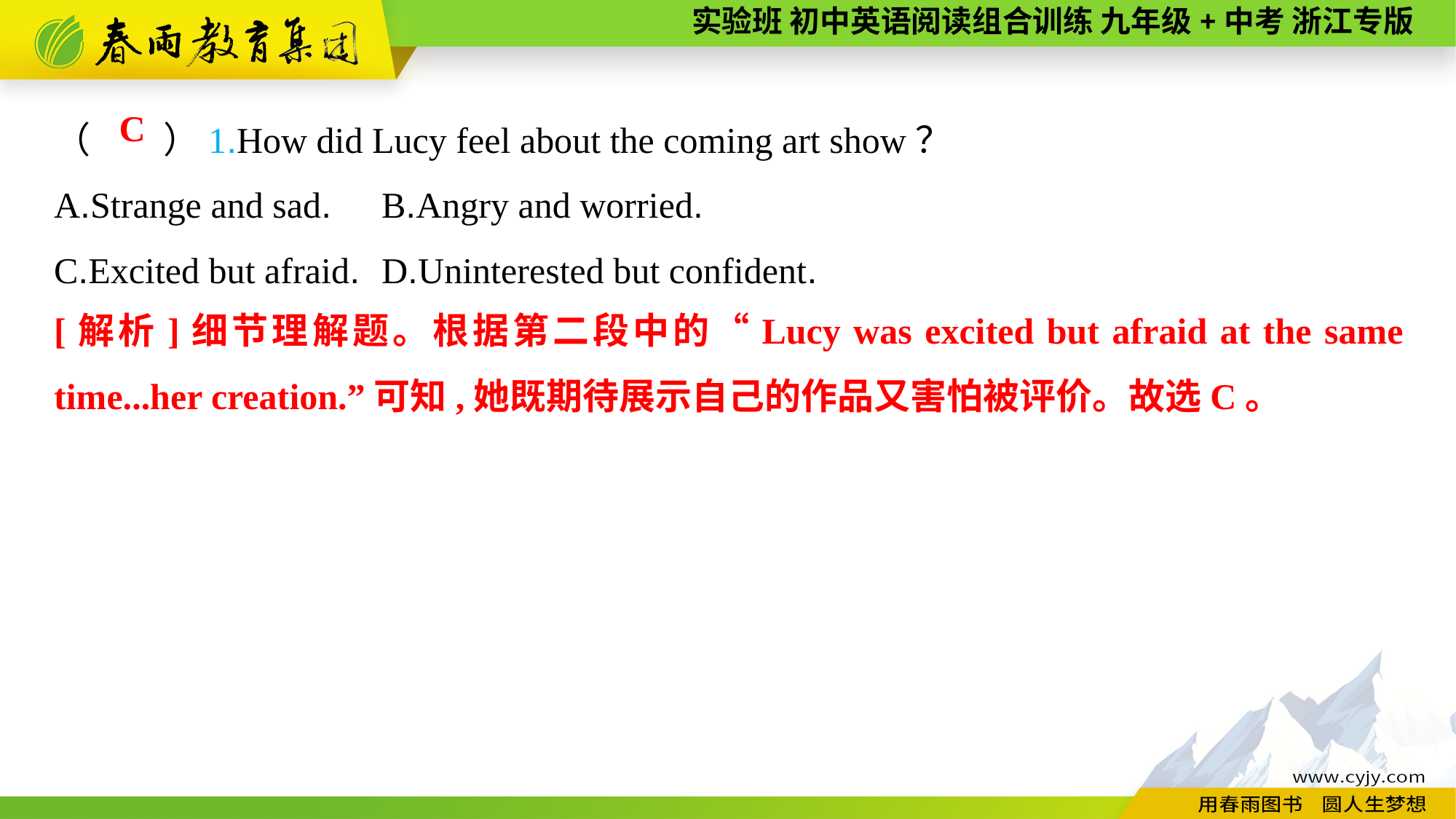

（　　）1.How did Lucy feel about the coming art show？
A.Strange and sad.	B.Angry and worried.
C.Excited but afraid.	D.Uninterested but confident.
C
[解析]细节理解题。根据第二段中的“Lucy was excited but afraid at the same time...her creation.”可知,她既期待展示自己的作品又害怕被评价。故选C。